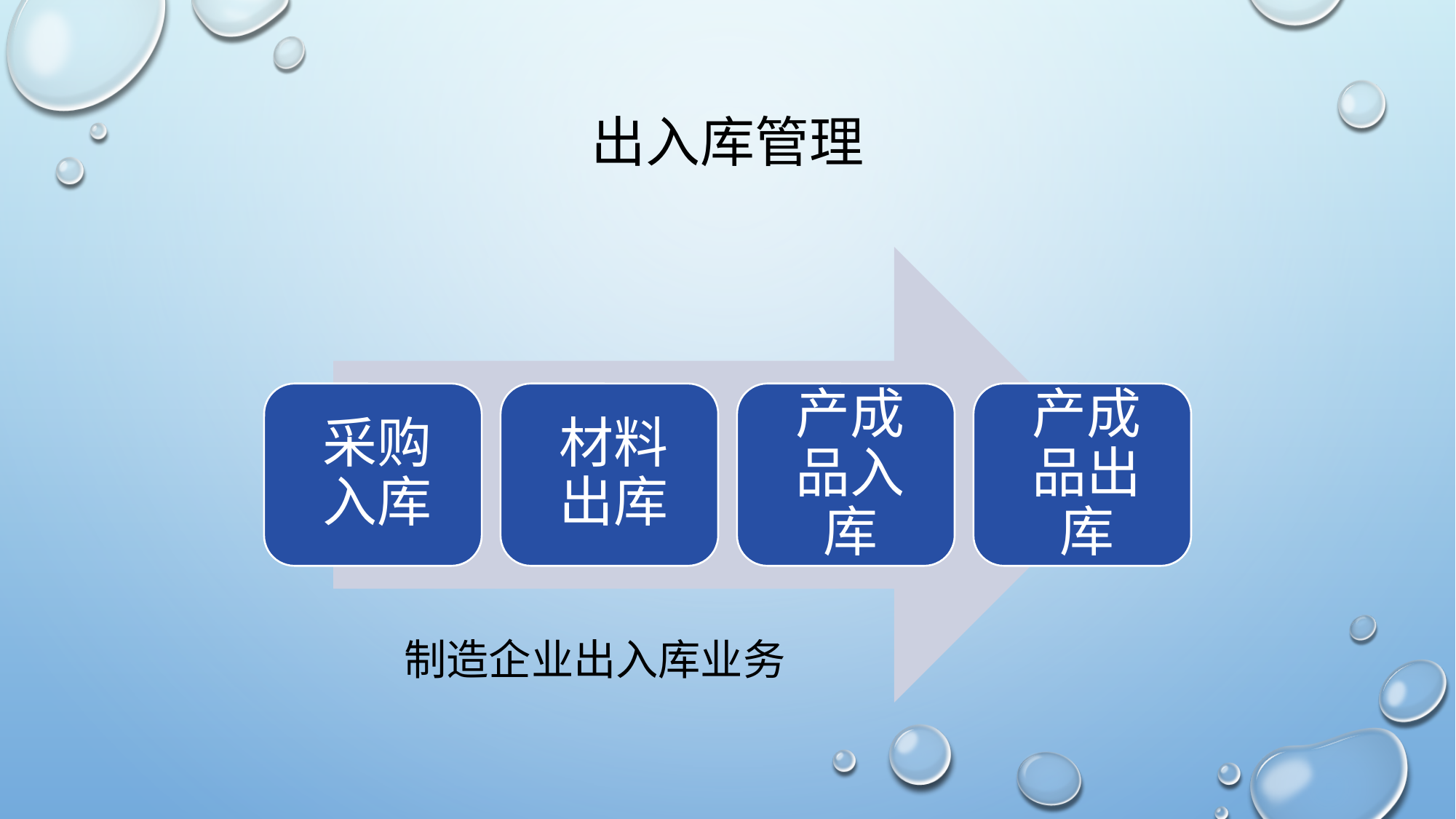

# 出入库管理
采购入库
材料出库
产成品入库
产成品出库
制造企业出入库业务